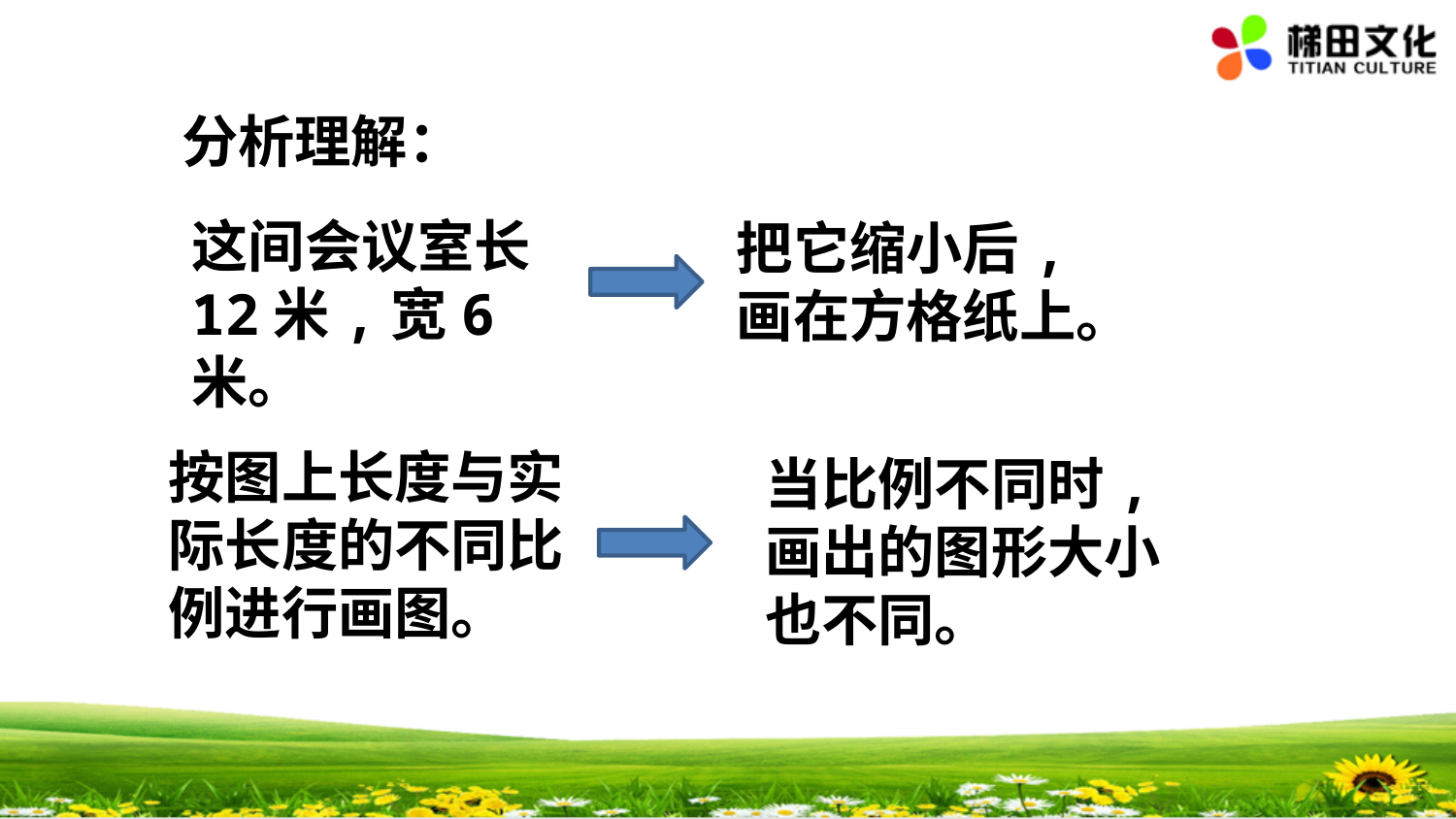

分析理解：
这间会议室长12米,宽6米。
把它缩小后,画在方格纸上。

按图上长度与实际长度的不同比例进行画图。
当比例不同时,画出的图形大小也不同。